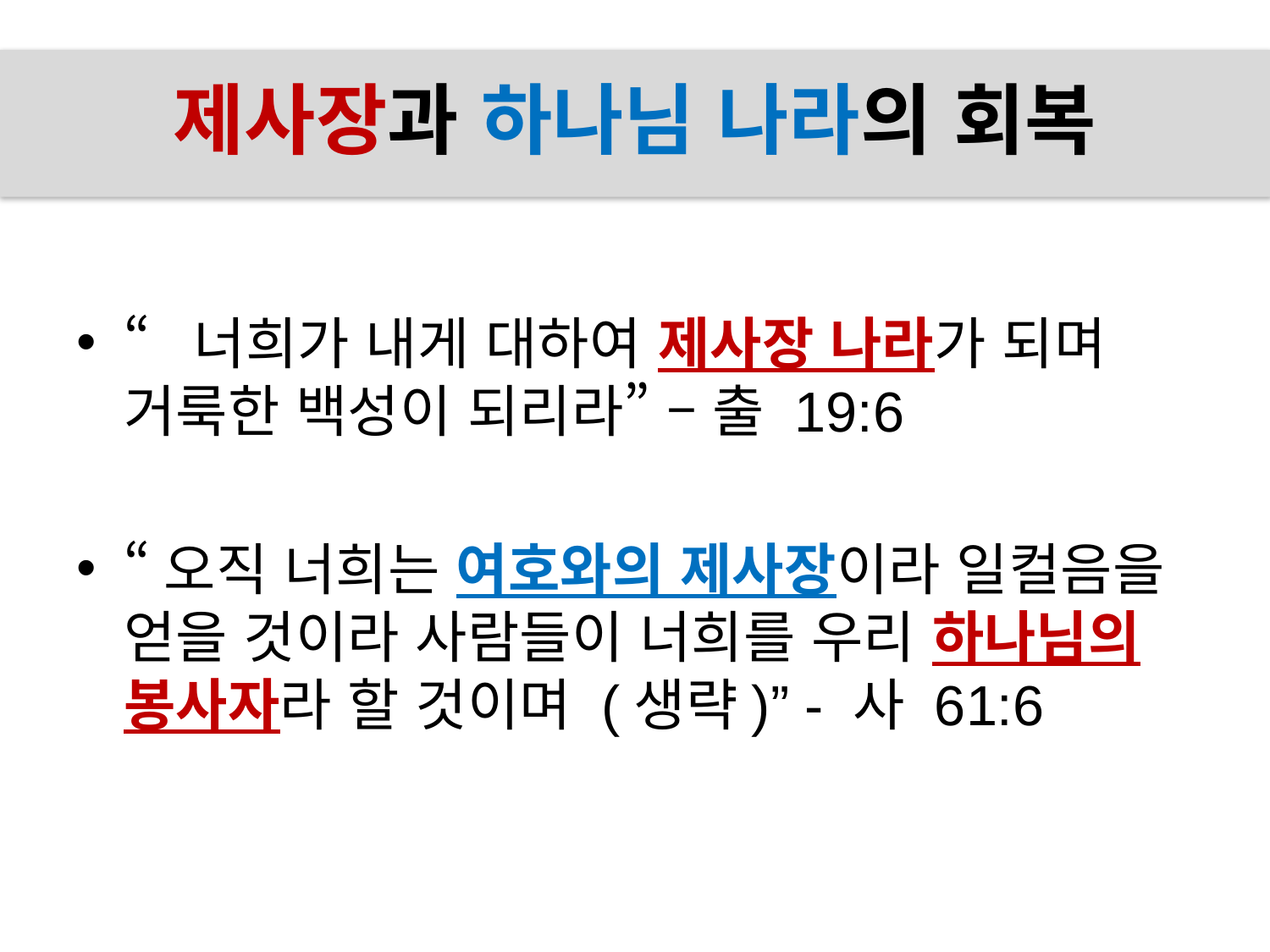

# 제사장과 하나님 나라의 회복

“너희가 내게 대하여 제사장 나라가 되며
거룩한 백성이 되리라” – 출 19:6

“오직 너희는 여호와의 제사장이라 일컬음을 얻을 것이라 사람들이 너희를 우리 하나님의 봉사자라 할 것이며 (생략)” - 사 61:6